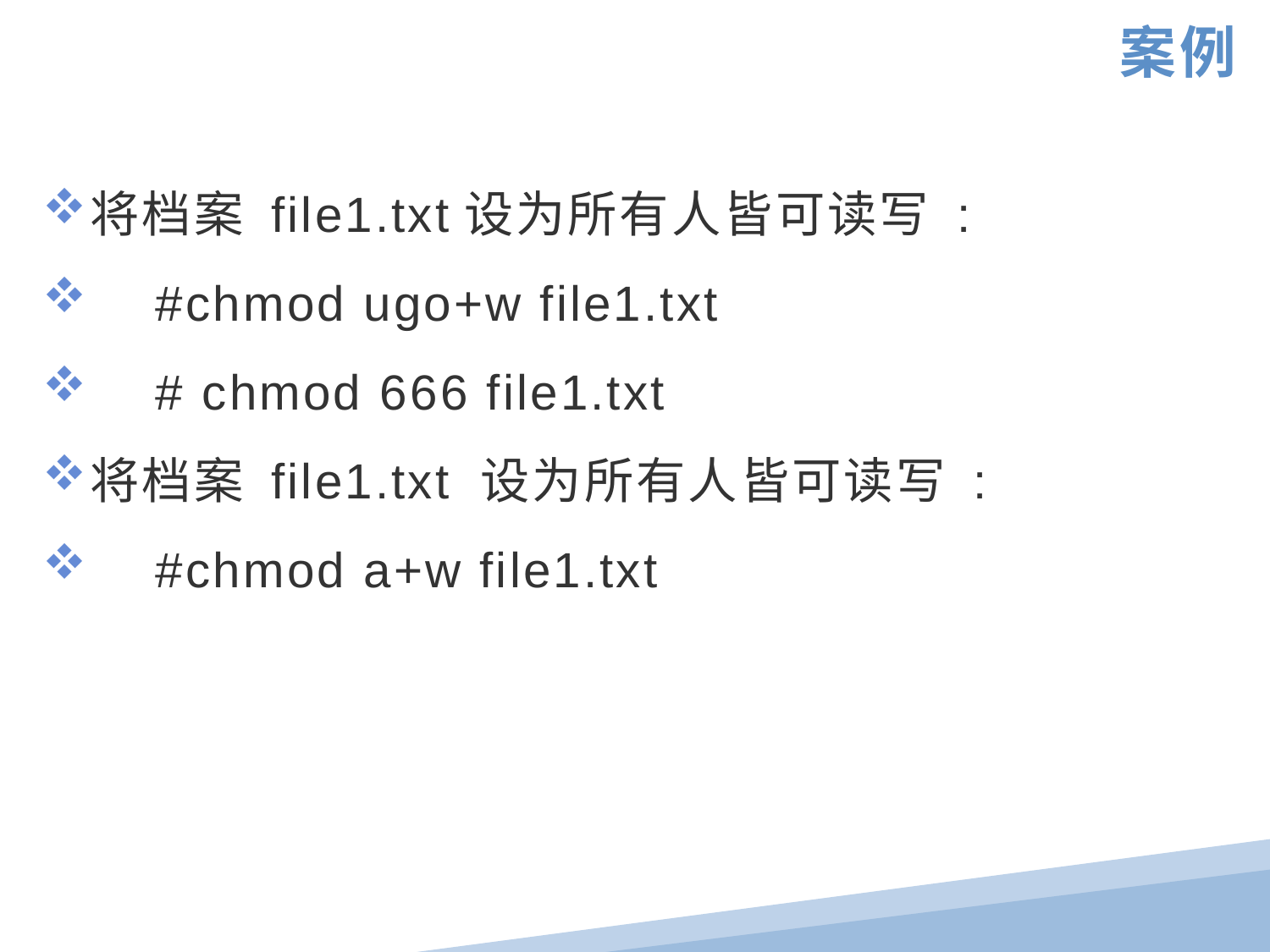

案例
将档案 file1.txt设为所有人皆可读写 :
    #chmod ugo+w file1.txt
    # chmod 666 file1.txt
将档案 file1.txt 设为所有人皆可读写 :
    #chmod a+w file1.txt